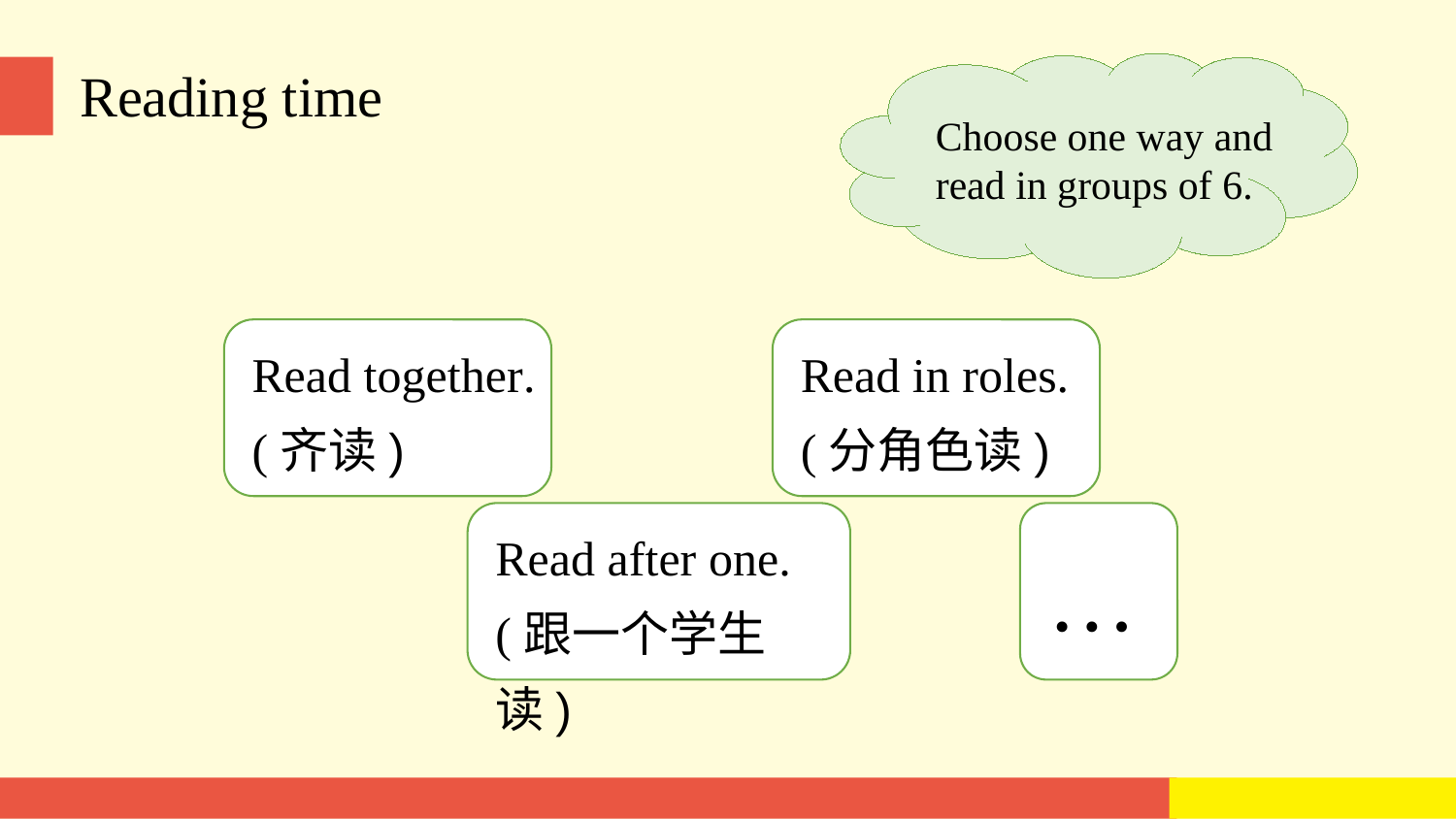

Reading time
Choose one way and read in groups of 6.

Read together.
(齐读)

Read in roles.
(分角色读)

Read after one.
(跟一个学生读)

…